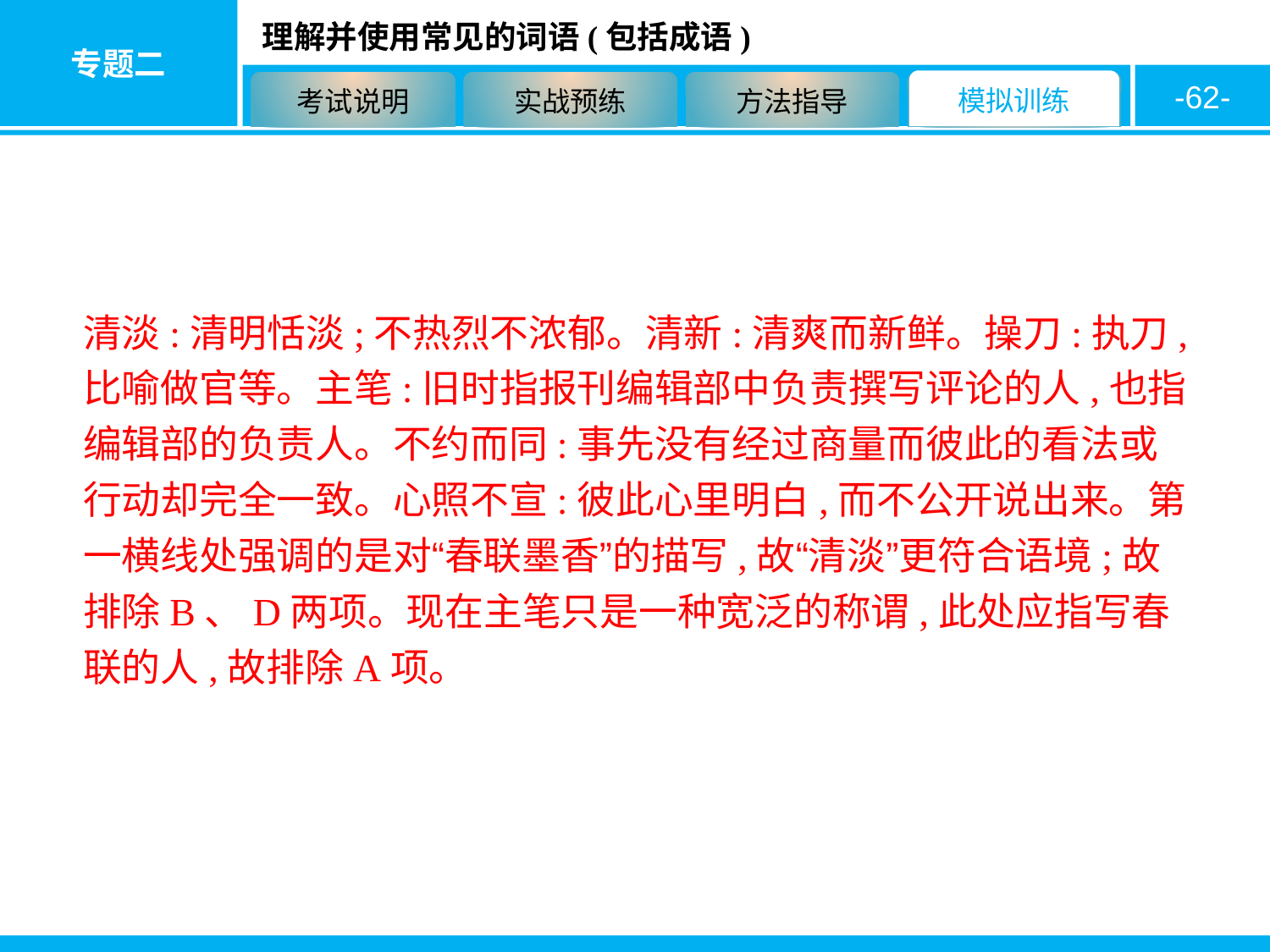

-62-
清淡:清明恬淡;不热烈不浓郁。清新:清爽而新鲜。操刀:执刀,比喻做官等。主笔:旧时指报刊编辑部中负责撰写评论的人,也指编辑部的负责人。不约而同:事先没有经过商量而彼此的看法或行动却完全一致。心照不宣:彼此心里明白,而不公开说出来。第一横线处强调的是对“春联墨香”的描写,故“清淡”更符合语境;故排除B、D两项。现在主笔只是一种宽泛的称谓,此处应指写春联的人,故排除A项。